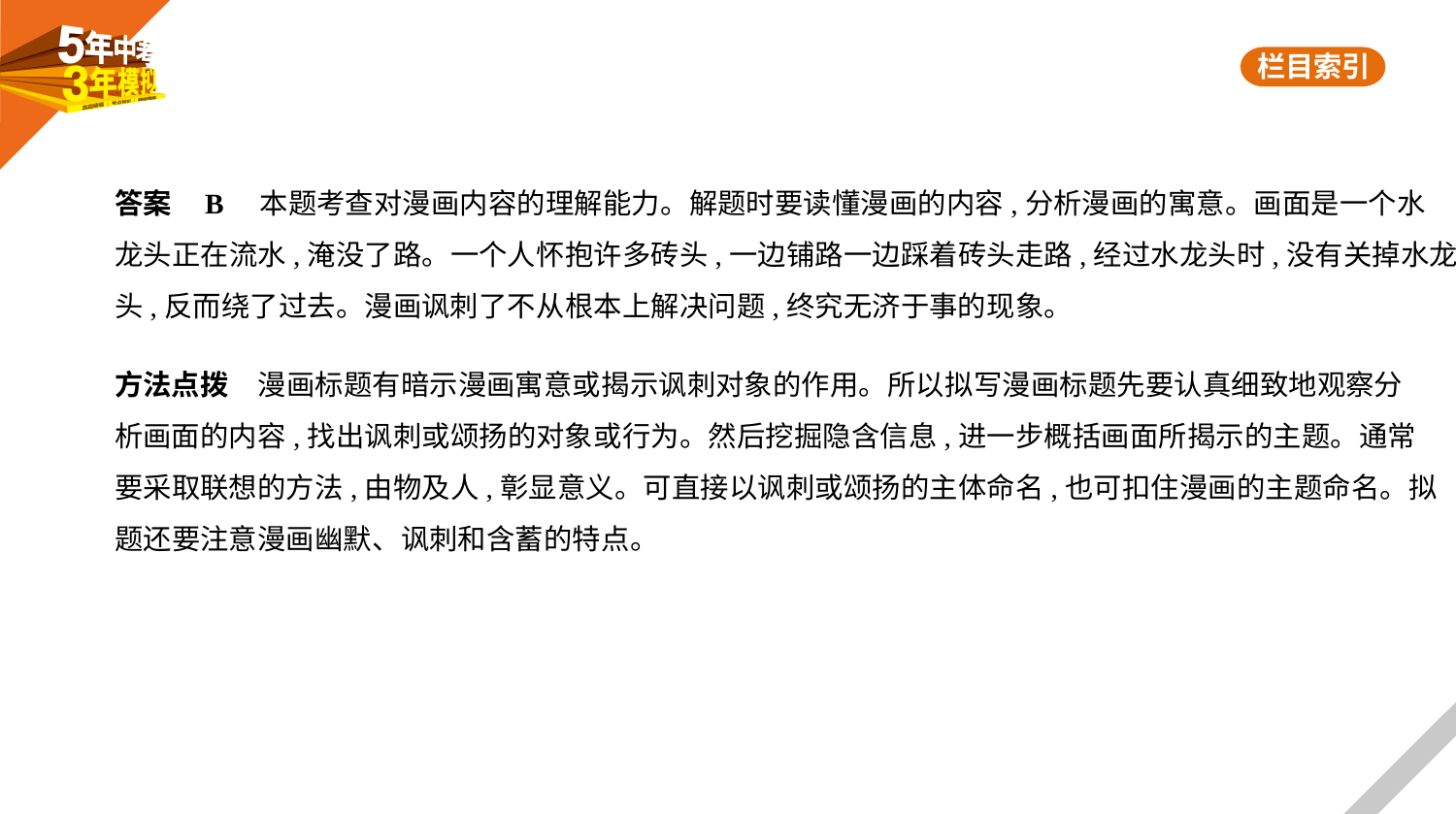

答案    B　本题考查对漫画内容的理解能力。解题时要读懂漫画的内容,分析漫画的寓意。画面是一个水
龙头正在流水,淹没了路。一个人怀抱许多砖头,一边铺路一边踩着砖头走路,经过水龙头时,没有关掉水龙
头,反而绕了过去。漫画讽刺了不从根本上解决问题,终究无济于事的现象。
方法点拨　漫画标题有暗示漫画寓意或揭示讽刺对象的作用。所以拟写漫画标题先要认真细致地观察分
析画面的内容,找出讽刺或颂扬的对象或行为。然后挖掘隐含信息,进一步概括画面所揭示的主题。通常
要采取联想的方法,由物及人,彰显意义。可直接以讽刺或颂扬的主体命名,也可扣住漫画的主题命名。拟
题还要注意漫画幽默、讽刺和含蓄的特点。